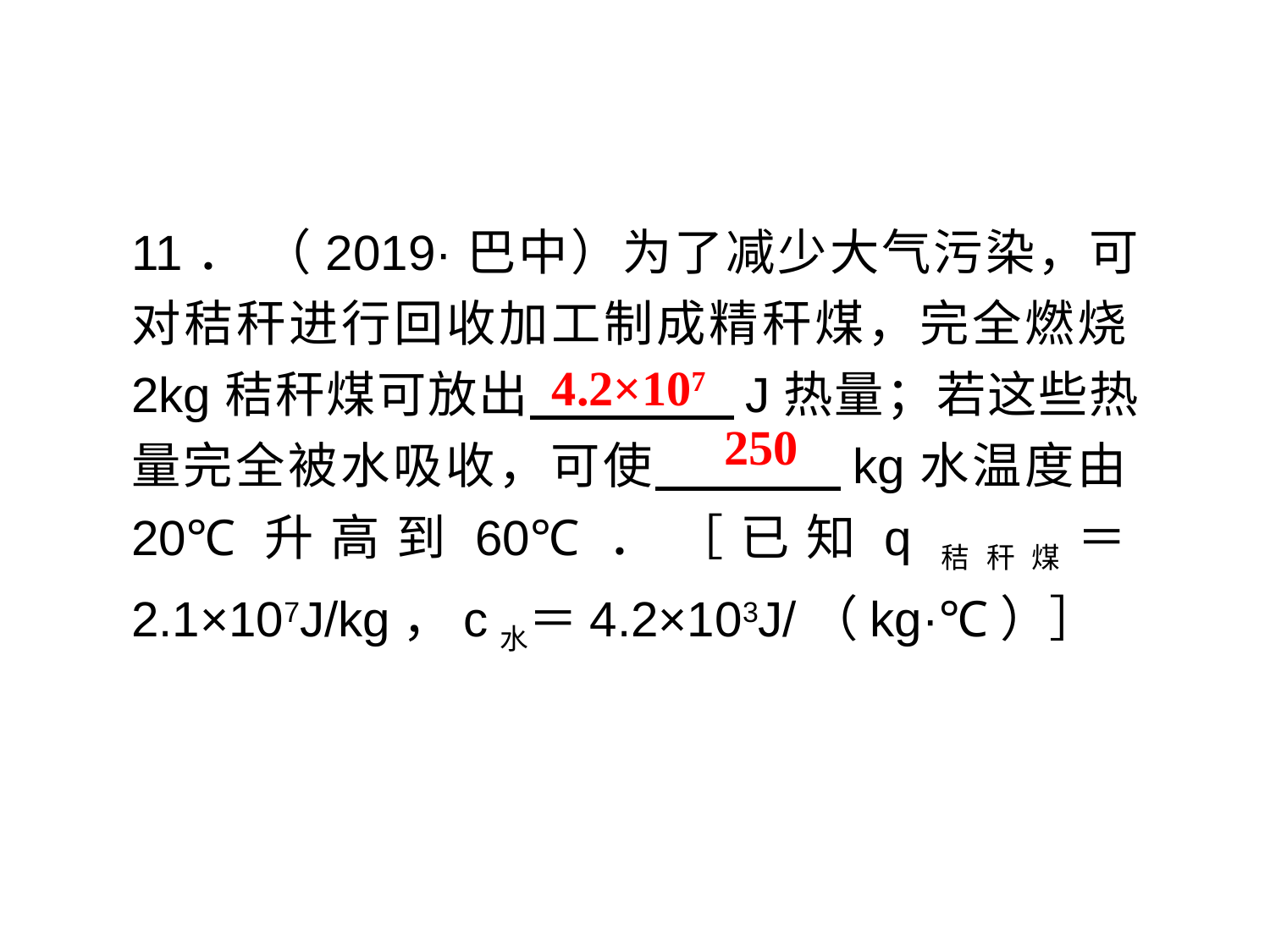

11． （2019·巴中）为了减少大气污染，可对秸秆进行回收加工制成精秆煤，完全燃烧2kg秸秆煤可放出　  　  　J热量；若这些热量完全被水吸收，可使　  　　kg水温度由20℃升高到60℃．［已知q秸秆煤＝2.1×107J/kg，c水＝4.2×103J/（kg·℃）］
4.2×107
250